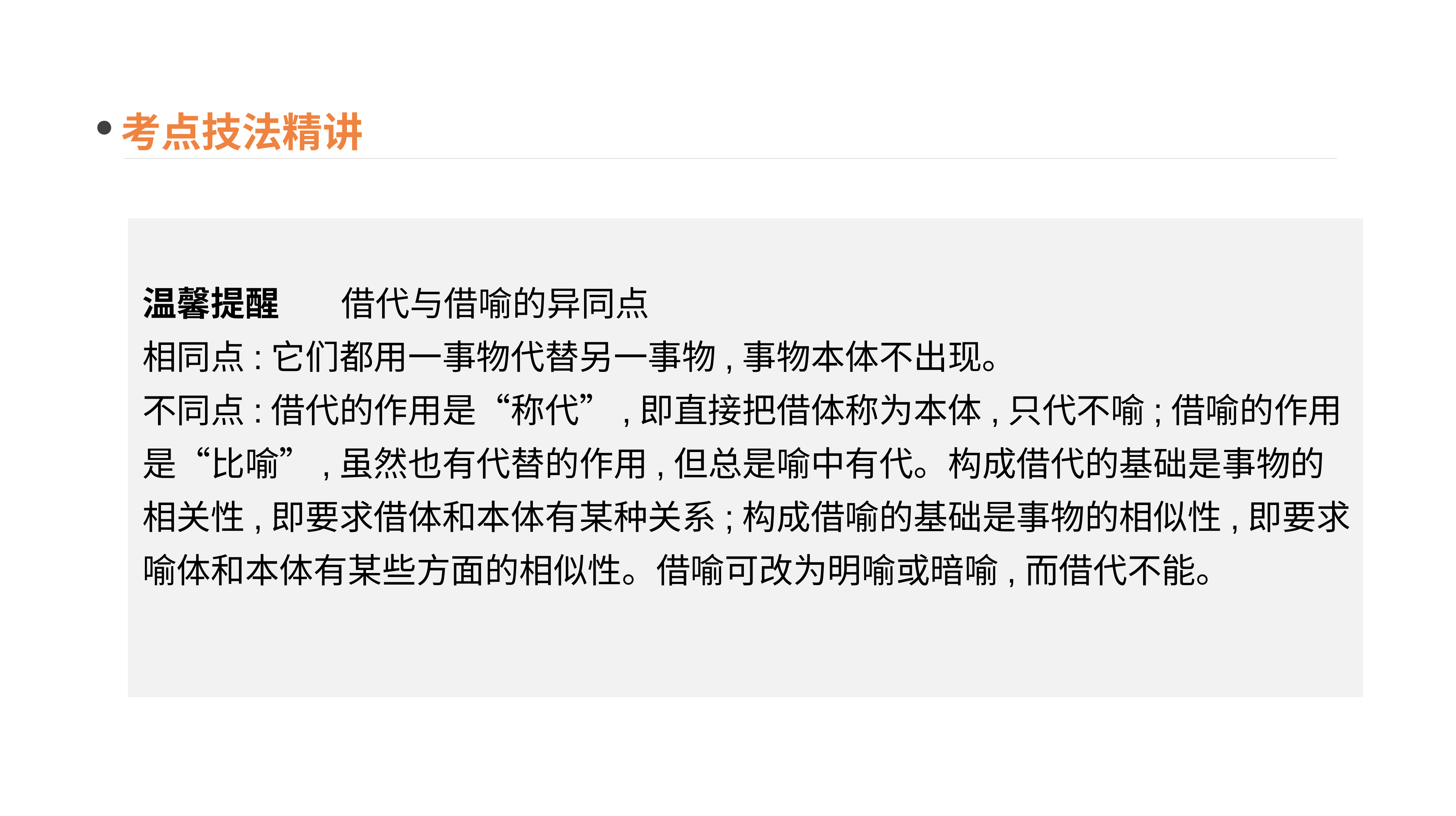

考点技法精讲

温馨提醒        借代与借喻的异同点
相同点:它们都用一事物代替另一事物,事物本体不出现。
不同点:借代的作用是“称代”,即直接把借体称为本体,只代不喻;借喻的作用是“比喻”,虽然也有代替的作用,但总是喻中有代。构成借代的基础是事物的相关性,即要求借体和本体有某种关系;构成借喻的基础是事物的相似性,即要求喻体和本体有某些方面的相似性。借喻可改为明喻或暗喻,而借代不能。